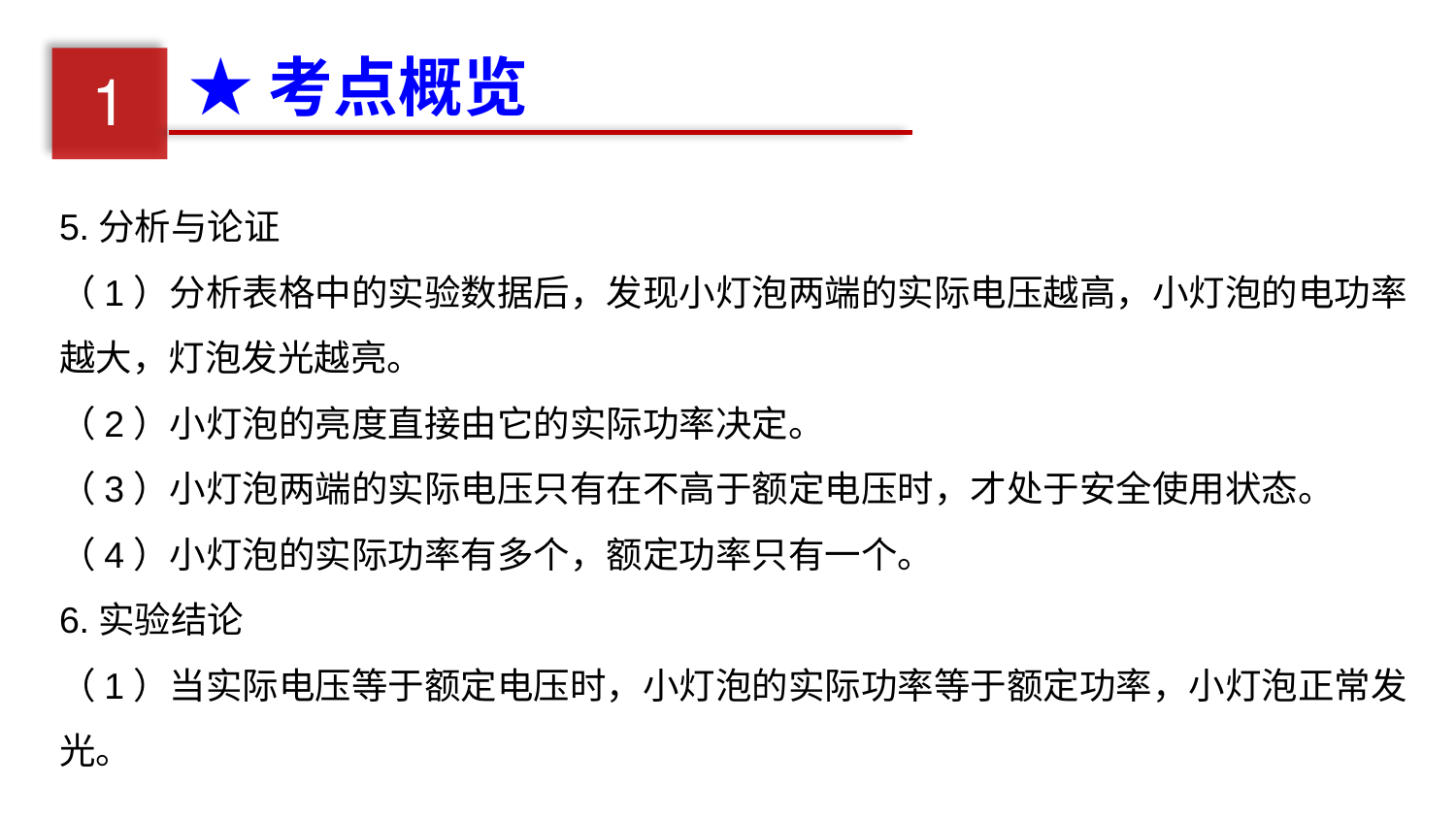

★考点概览

1
5.分析与论证
（1）分析表格中的实验数据后，发现小灯泡两端的实际电压越高，小灯泡的电功率越大，灯泡发光越亮。
（2）小灯泡的亮度直接由它的实际功率决定。
（3）小灯泡两端的实际电压只有在不高于额定电压时，才处于安全使用状态。
（4）小灯泡的实际功率有多个，额定功率只有一个。
6.实验结论
（1）当实际电压等于额定电压时，小灯泡的实际功率等于额定功率，小灯泡正常发光。